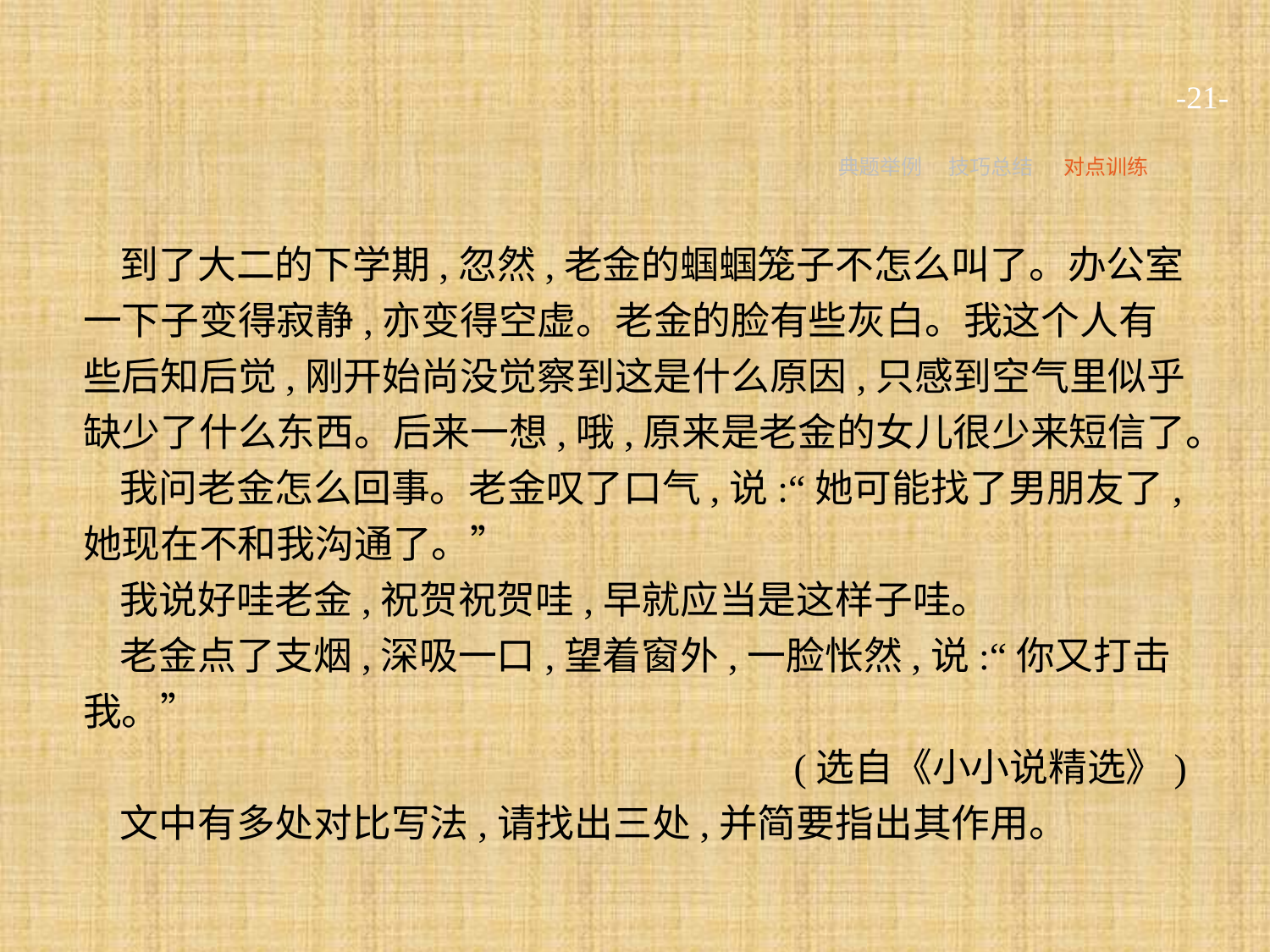

-21-
典题举例
技巧总结
对点训练
到了大二的下学期,忽然,老金的蝈蝈笼子不怎么叫了。办公室一下子变得寂静,亦变得空虚。老金的脸有些灰白。我这个人有些后知后觉,刚开始尚没觉察到这是什么原因,只感到空气里似乎缺少了什么东西。后来一想,哦,原来是老金的女儿很少来短信了。
我问老金怎么回事。老金叹了口气,说:“她可能找了男朋友了,她现在不和我沟通了。”
我说好哇老金,祝贺祝贺哇,早就应当是这样子哇。
老金点了支烟,深吸一口,望着窗外,一脸怅然,说:“你又打击我。”
(选自《小小说精选》)
文中有多处对比写法,请找出三处,并简要指出其作用。